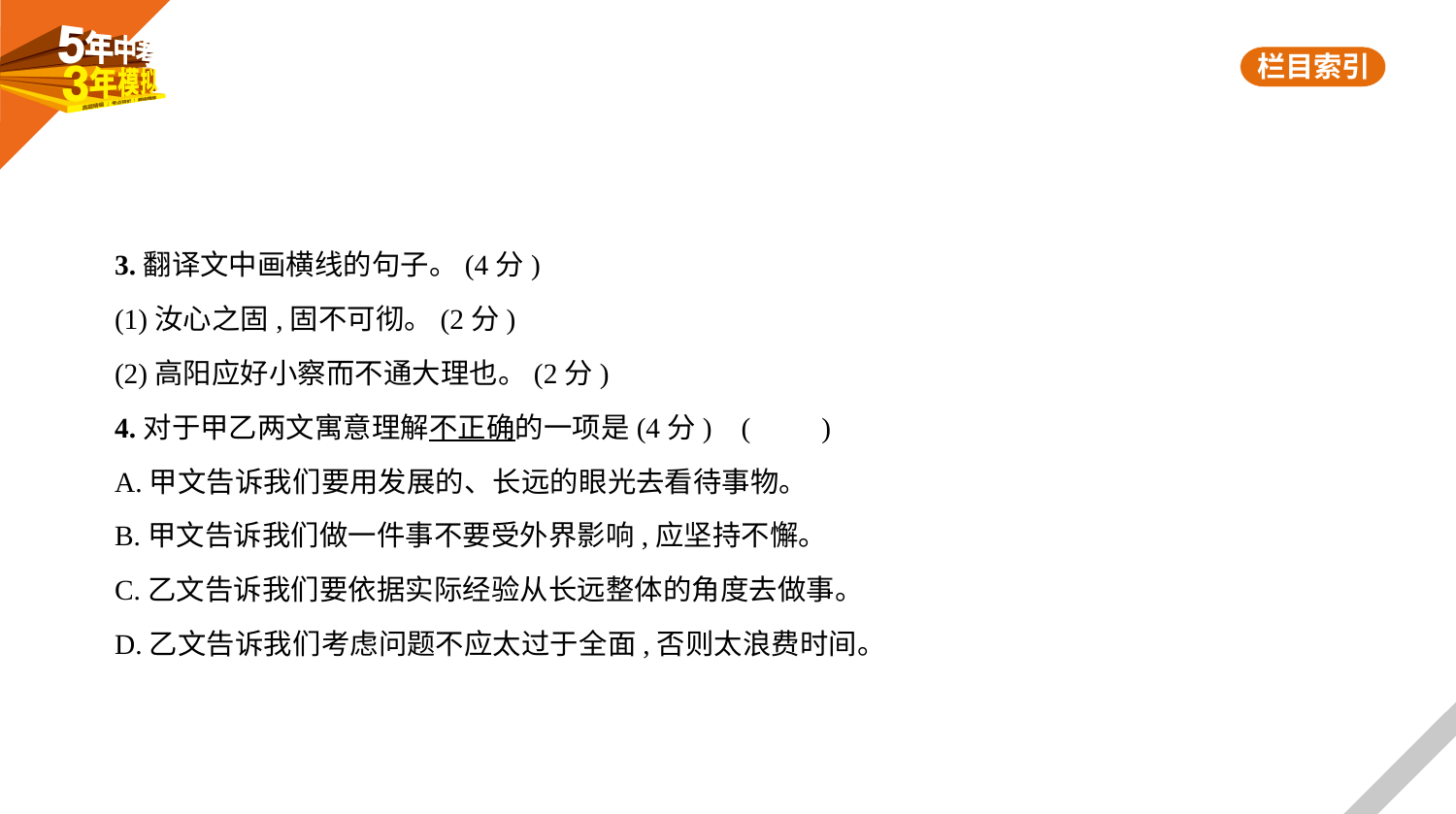

3.翻译文中画横线的句子。(4分)
(1)汝心之固,固不可彻。(2分)
(2)高阳应好小察而不通大理也。(2分)
4.对于甲乙两文寓意理解不正确的一项是(4分) (　　)
A.甲文告诉我们要用发展的、长远的眼光去看待事物。
B.甲文告诉我们做一件事不要受外界影响,应坚持不懈。
C.乙文告诉我们要依据实际经验从长远整体的角度去做事。
D.乙文告诉我们考虑问题不应太过于全面,否则太浪费时间。